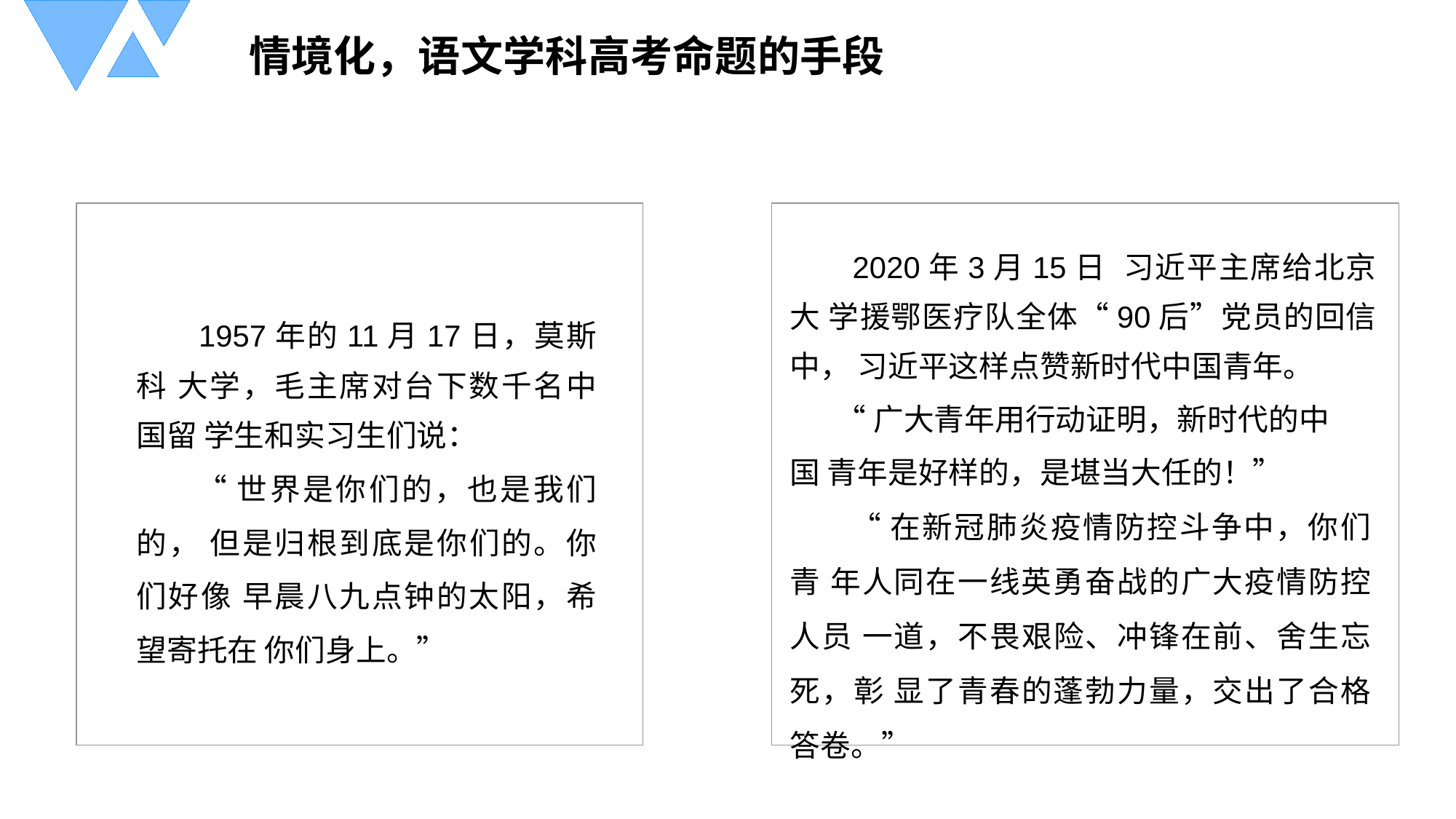

情境化，语文学科高考命题的手段

2020年3月15日 习近平主席给北京大 学援鄂医疗队全体“90后”党员的回信中， 习近平这样点赞新时代中国青年。
“广大青年用行动证明，新时代的中国 青年是好样的，是堪当大任的！”
“在新冠肺炎疫情防控斗争中，你们青 年人同在一线英勇奋战的广大疫情防控人员 一道，不畏艰险、冲锋在前、舍生忘死，彰 显了青春的蓬勃力量，交出了合格答卷。”
1957年的11月17日，莫斯科 大学，毛主席对台下数千名中国留 学生和实习生们说：
“世界是你们的，也是我们的， 但是归根到底是你们的。你们好像 早晨八九点钟的太阳，希望寄托在 你们身上。”